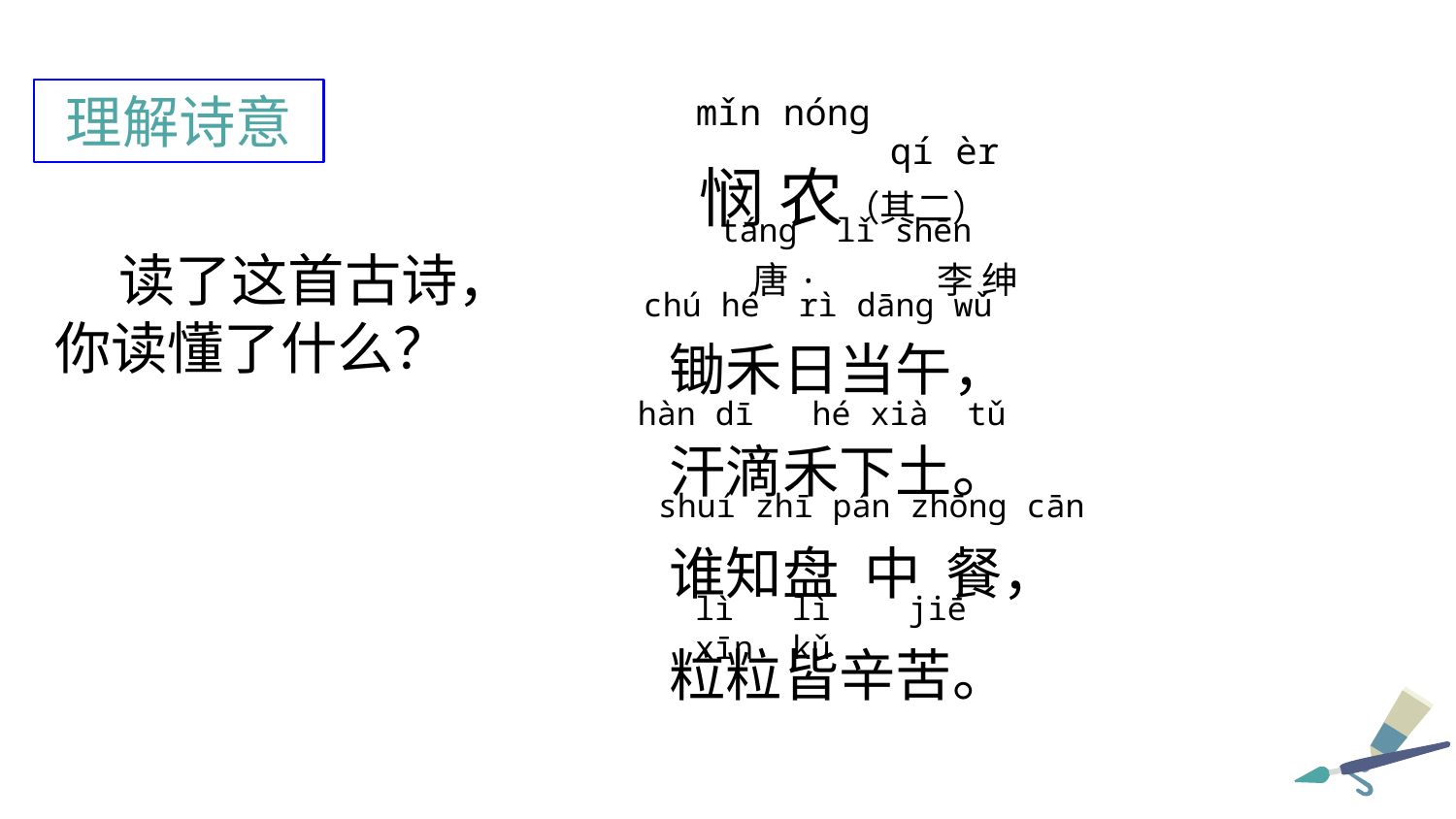

理解诗意
mǐn nóng
 悯 农（其二）
         唐·     李 绅
锄禾日当午，
汗滴禾下土。
谁知盘  中  餐，
粒粒皆辛苦。
qí èr
táng  lǐ shēn
    读了这首古诗，你读懂了什么？
chú hé  rì dāng wǔ
hàn dī   hé xià  tǔ
shuí zhī pán zhōng cān
lì   lì    jiē  xīn  kǔ